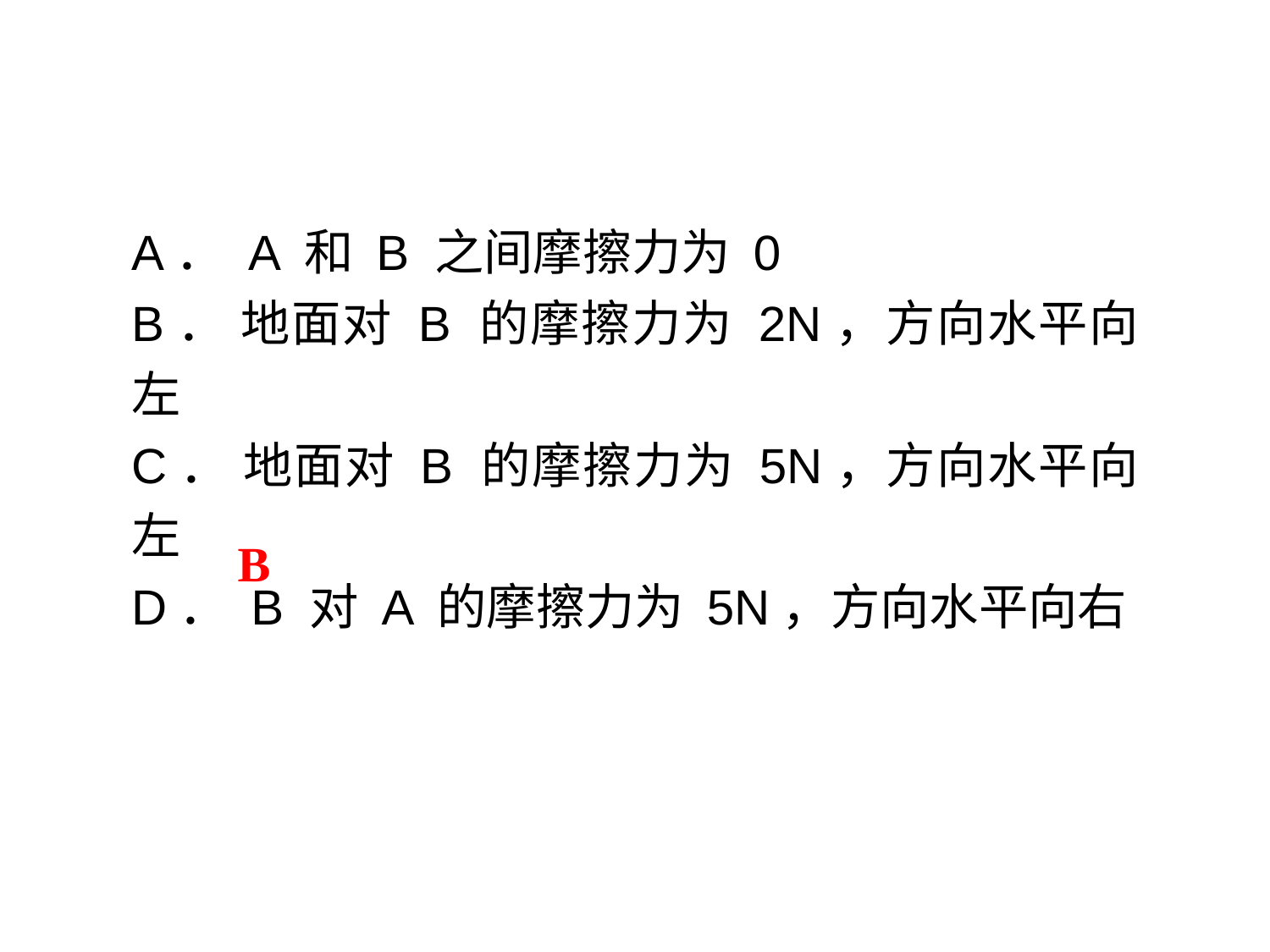

A． A 和 B 之间摩擦力为 0
B． 地面对 B 的摩擦力为 2N，方向水平向左
C． 地面对 B 的摩擦力为 5N，方向水平向左
D． B 对 A 的摩擦力为 5N，方向水平向右
B